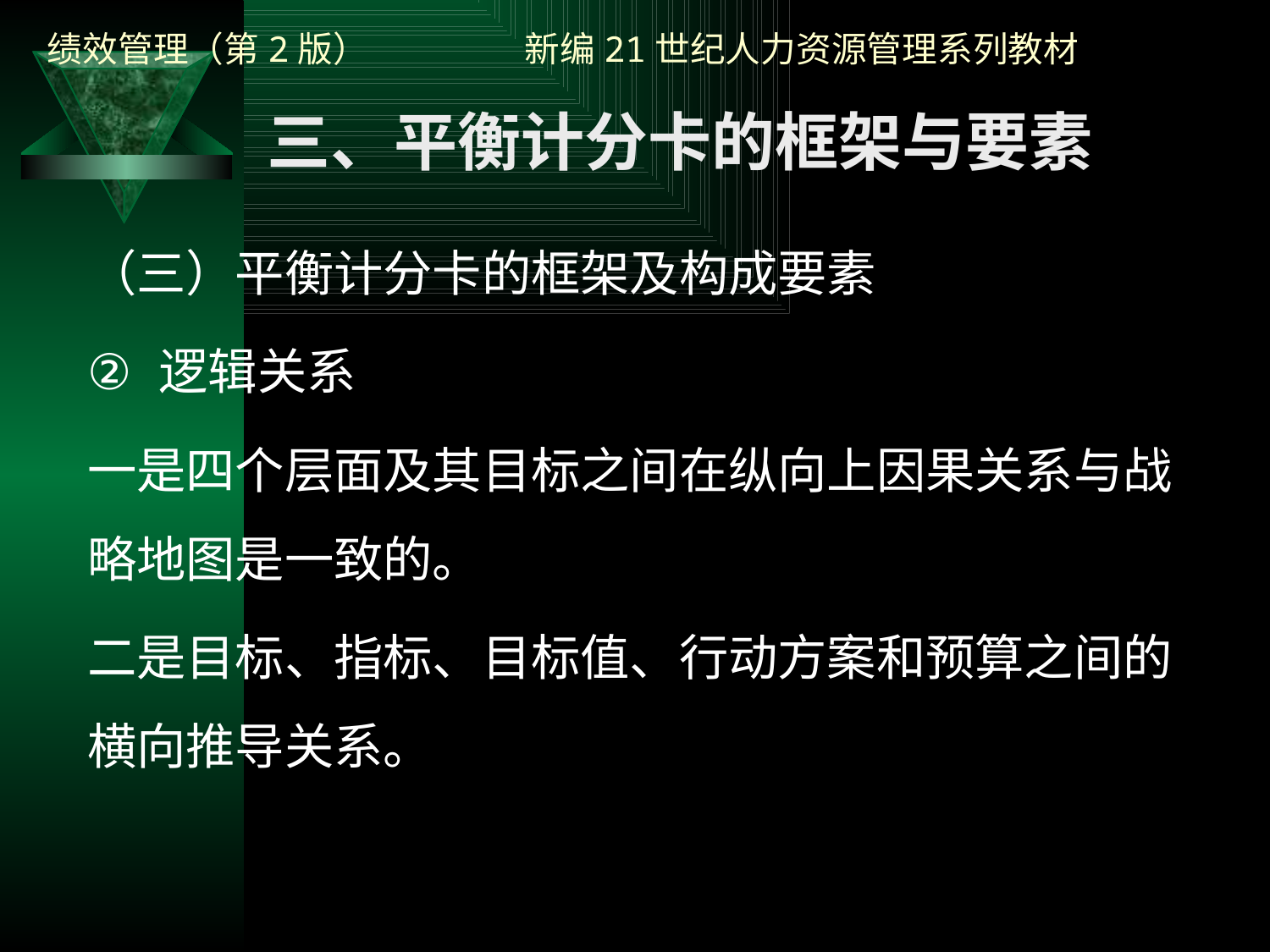

三、平衡计分卡的框架与要素
（三）平衡计分卡的框架及构成要素
逻辑关系
一是四个层面及其目标之间在纵向上因果关系与战略地图是一致的。
二是目标、指标、目标值、行动方案和预算之间的横向推导关系。